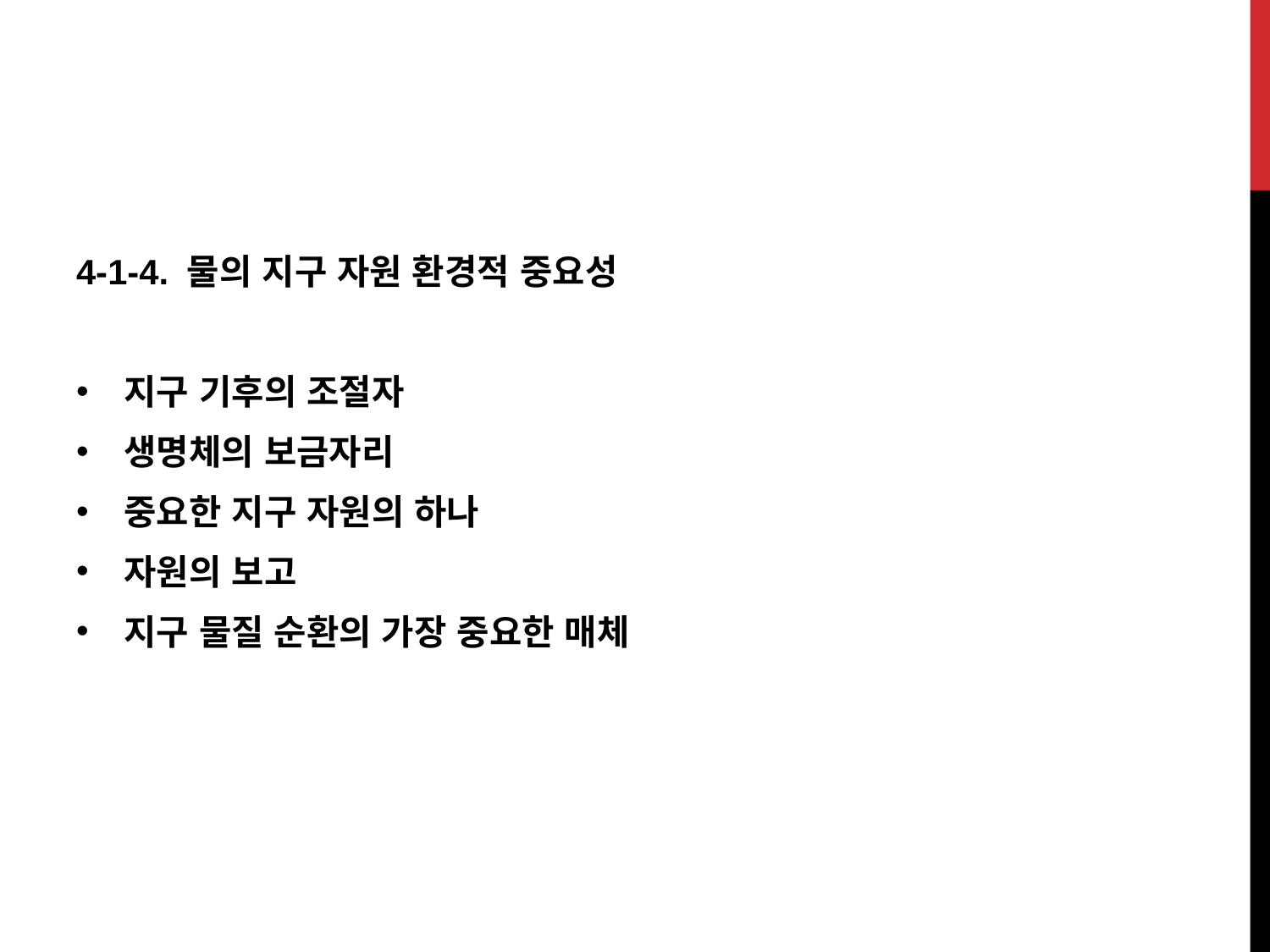

4-1-4. 물의 지구 자원 환경적 중요성

지구 기후의 조절자
생명체의 보금자리
중요한 지구 자원의 하나
자원의 보고
지구 물질 순환의 가장 중요한 매체